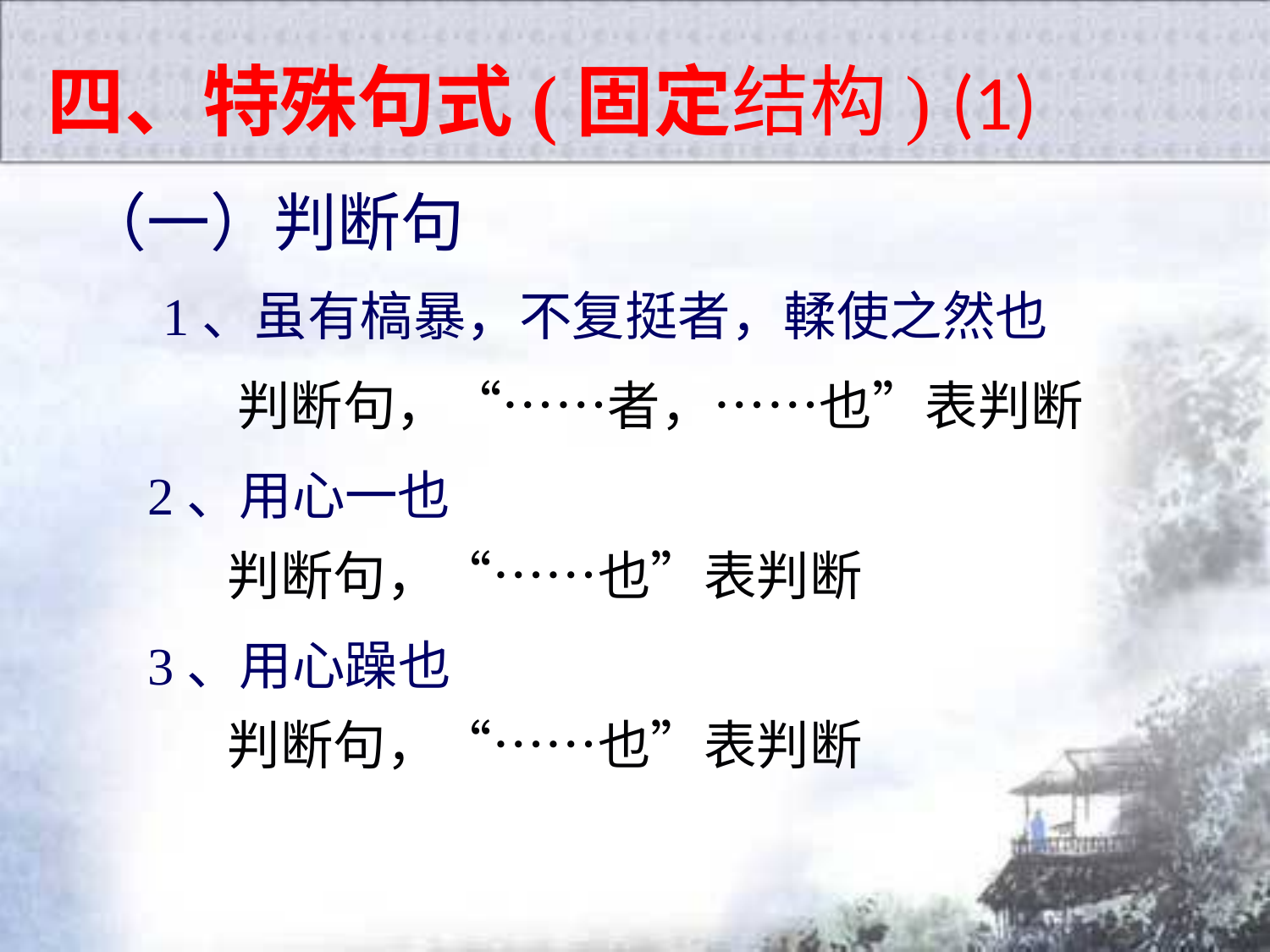

四、特殊句式(固定结构) (1)
（一）判断句
1、虽有槁暴，不复挺者，輮使之然也
判断句，“……者，……也”表判断
2、用心一也
判断句，“……也”表判断
3、用心躁也
判断句，“……也”表判断